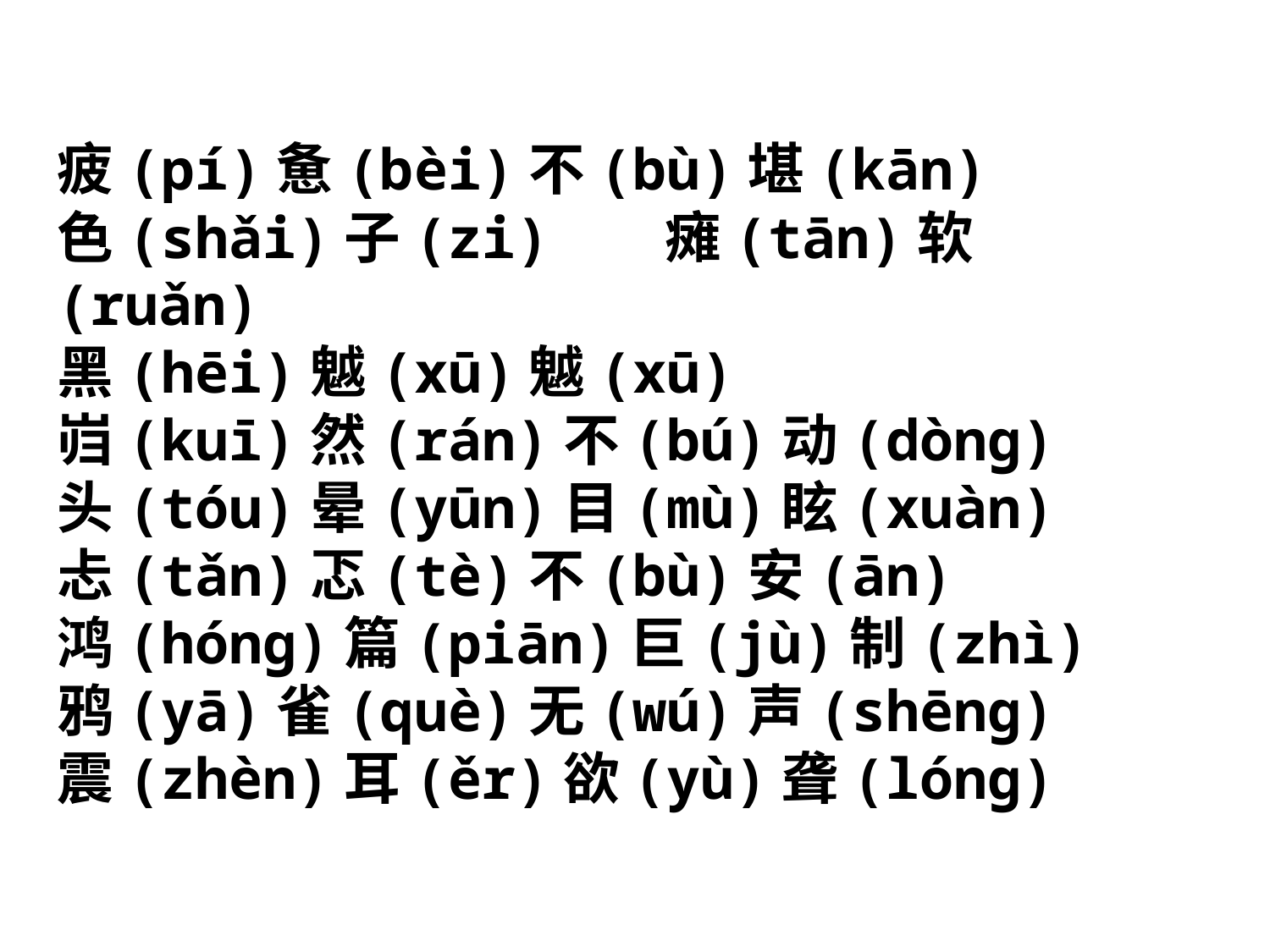

疲(pí)惫(bèi)不(bù)堪(kān)
色(shǎi)子(zi)   瘫(tān)软(ruǎn)
黑(hēi)魆(xū)魆(xū)
岿(kuī)然(rán)不(bú)动(dòng)
头(tóu)晕(yūn)目(mù)眩(xuàn)
忐(tǎn)忑(tè)不(bù)安(ān)
鸿(hóng)篇(piān)巨(jù)制(zhì)
鸦(yā)雀(què)无(wú)声(shēng)
震(zhèn)耳(ěr)欲(yù)聋(lóng)